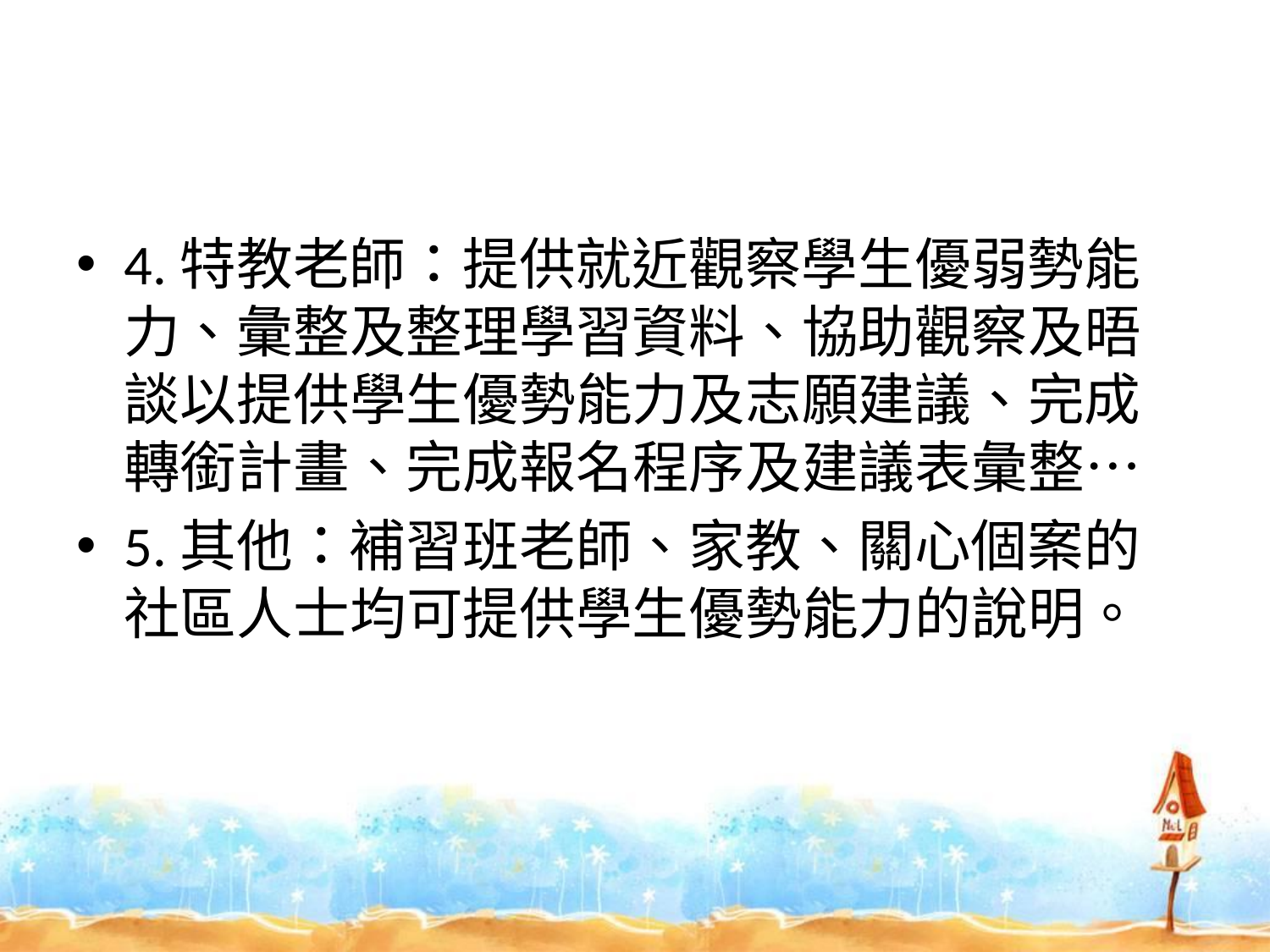

#
4.特教老師：提供就近觀察學生優弱勢能力、彙整及整理學習資料、協助觀察及晤談以提供學生優勢能力及志願建議、完成轉銜計畫、完成報名程序及建議表彙整…
5.其他：補習班老師、家教、關心個案的社區人士均可提供學生優勢能力的說明。